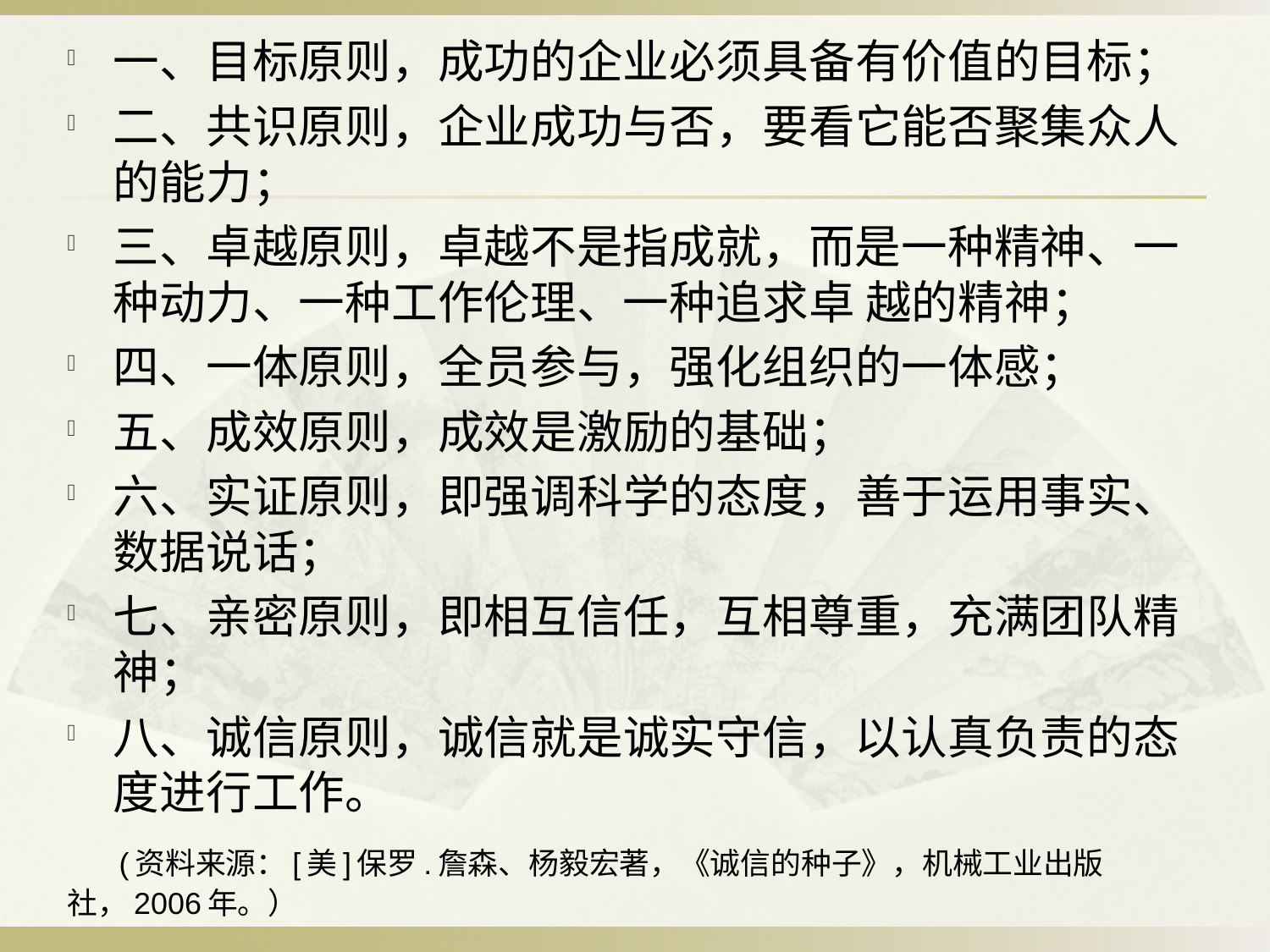

一、目标原则，成功的企业必须具备有价值的目标；
二、共识原则，企业成功与否，要看它能否聚集众人的能力；
三、卓越原则，卓越不是指成就，而是一种精神、一种动力、一种工作伦理、一种追求卓 越的精神；
四、一体原则，全员参与，强化组织的一体感；
五、成效原则，成效是激励的基础；
六、实证原则，即强调科学的态度，善于运用事实、数据说话；
七、亲密原则，即相互信任，互相尊重，充满团队精神；
八、诚信原则，诚信就是诚实守信，以认真负责的态度进行工作。
    (资料来源：[美]保罗.詹森、杨毅宏著，《诚信的种子》，机械工业出版社，2006年。）
#